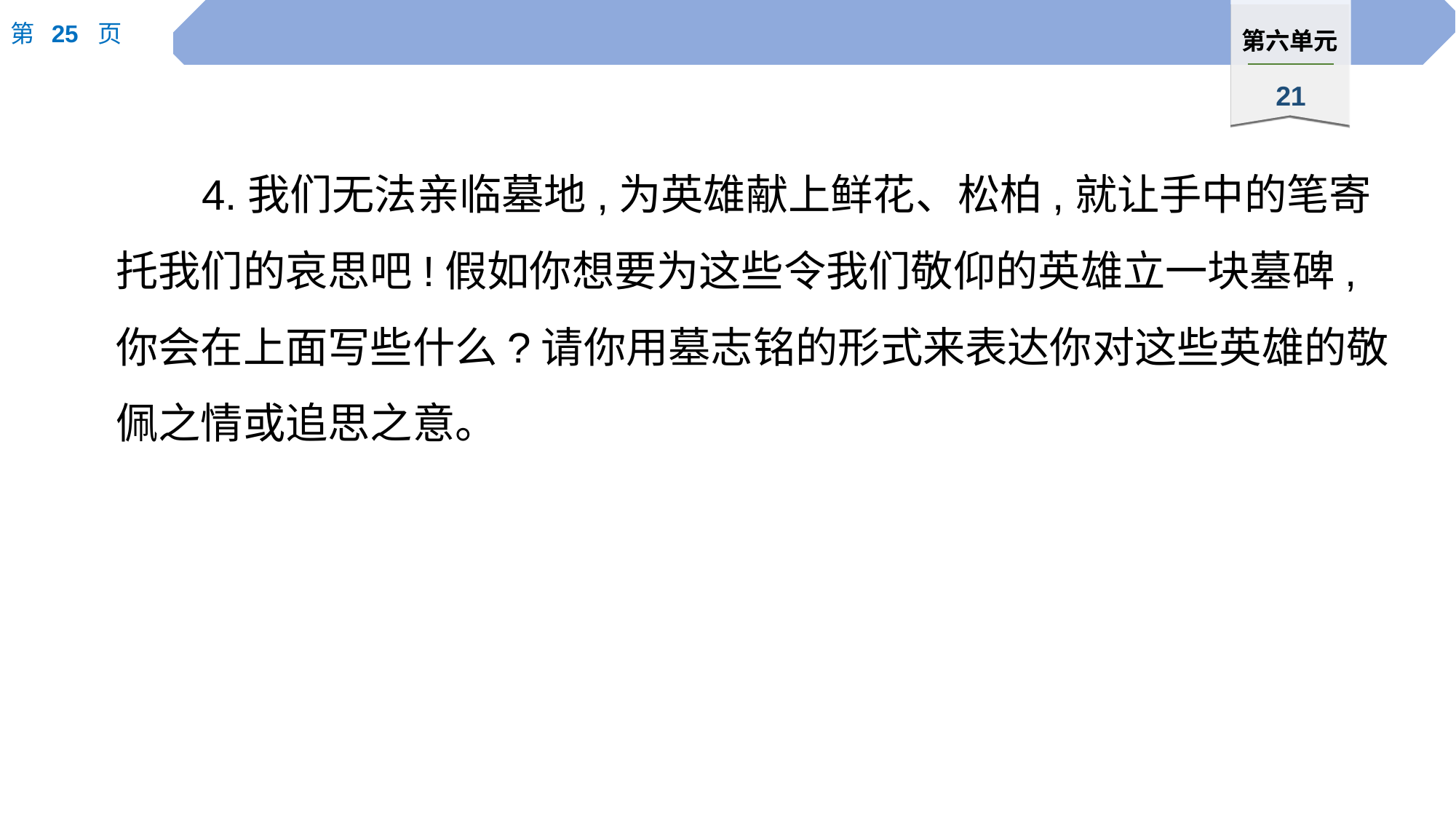

4.我们无法亲临墓地,为英雄献上鲜花、松柏,就让手中的笔寄托我们的哀思吧!假如你想要为这些令我们敬仰的英雄立一块墓碑,你会在上面写些什么?请你用墓志铭的形式来表达你对这些英雄的敬佩之情或追思之意。